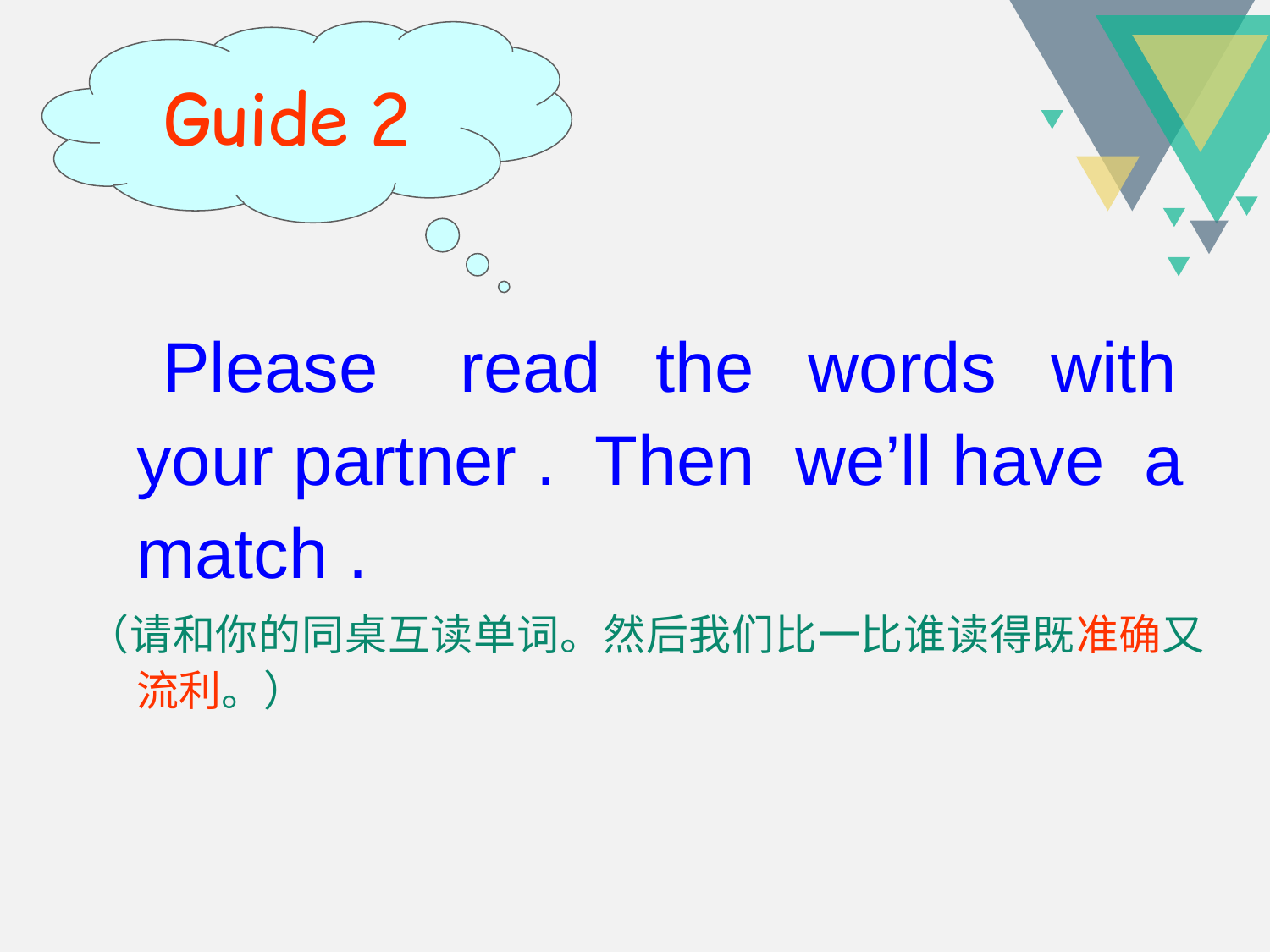

Guide 2
   Please   read  the  words  with  your partner .  Then  we’ll have  a  match .
（请和你的同桌互读单词。然后我们比一比谁读得既准确又流利。）